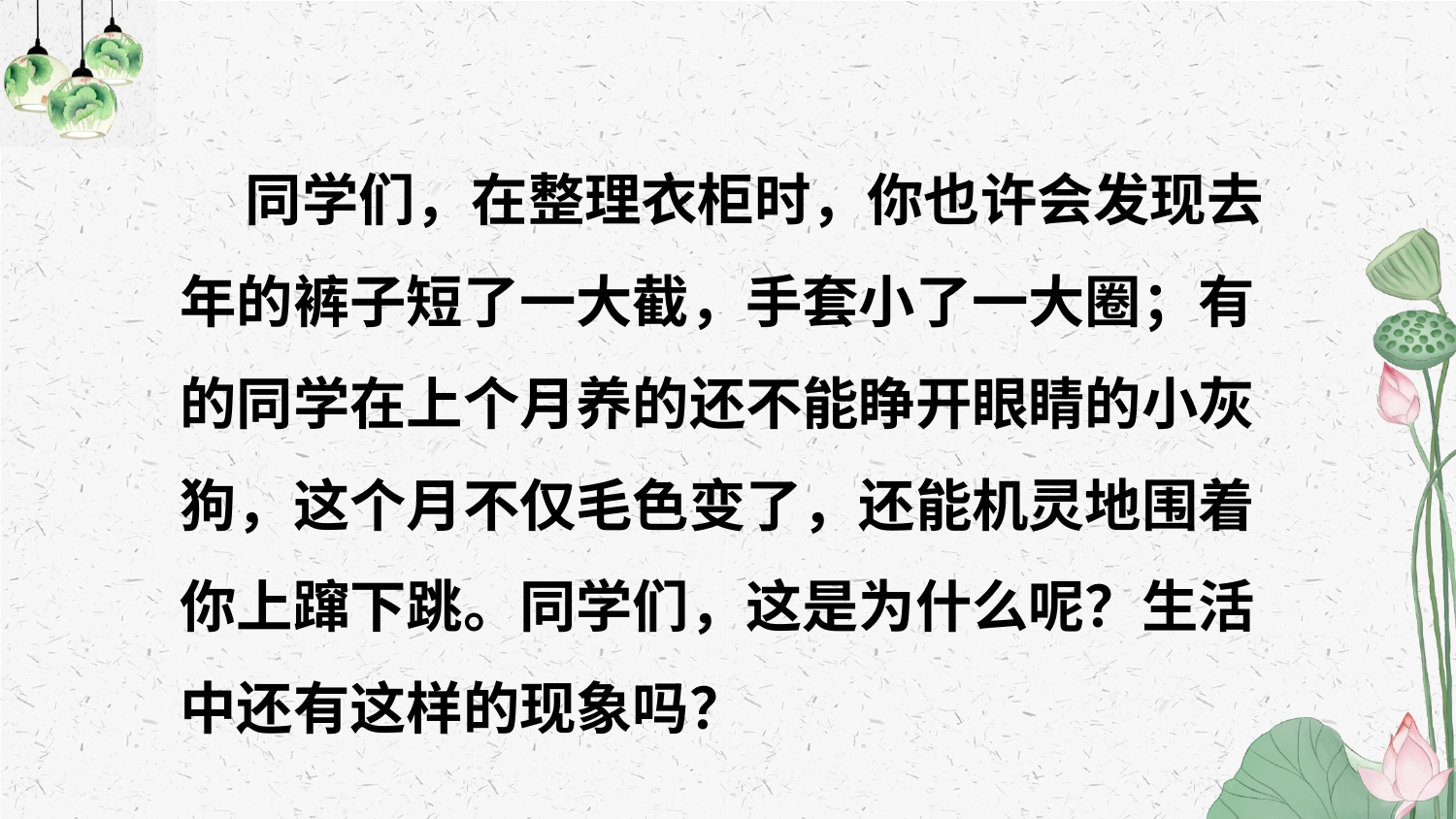

同学们，在整理衣柜时，你也许会发现去年的裤子短了一大截，手套小了一大圈；有的同学在上个月养的还不能睁开眼睛的小灰狗，这个月不仅毛色变了，还能机灵地围着你上蹿下跳。同学们，这是为什么呢？生活中还有这样的现象吗？